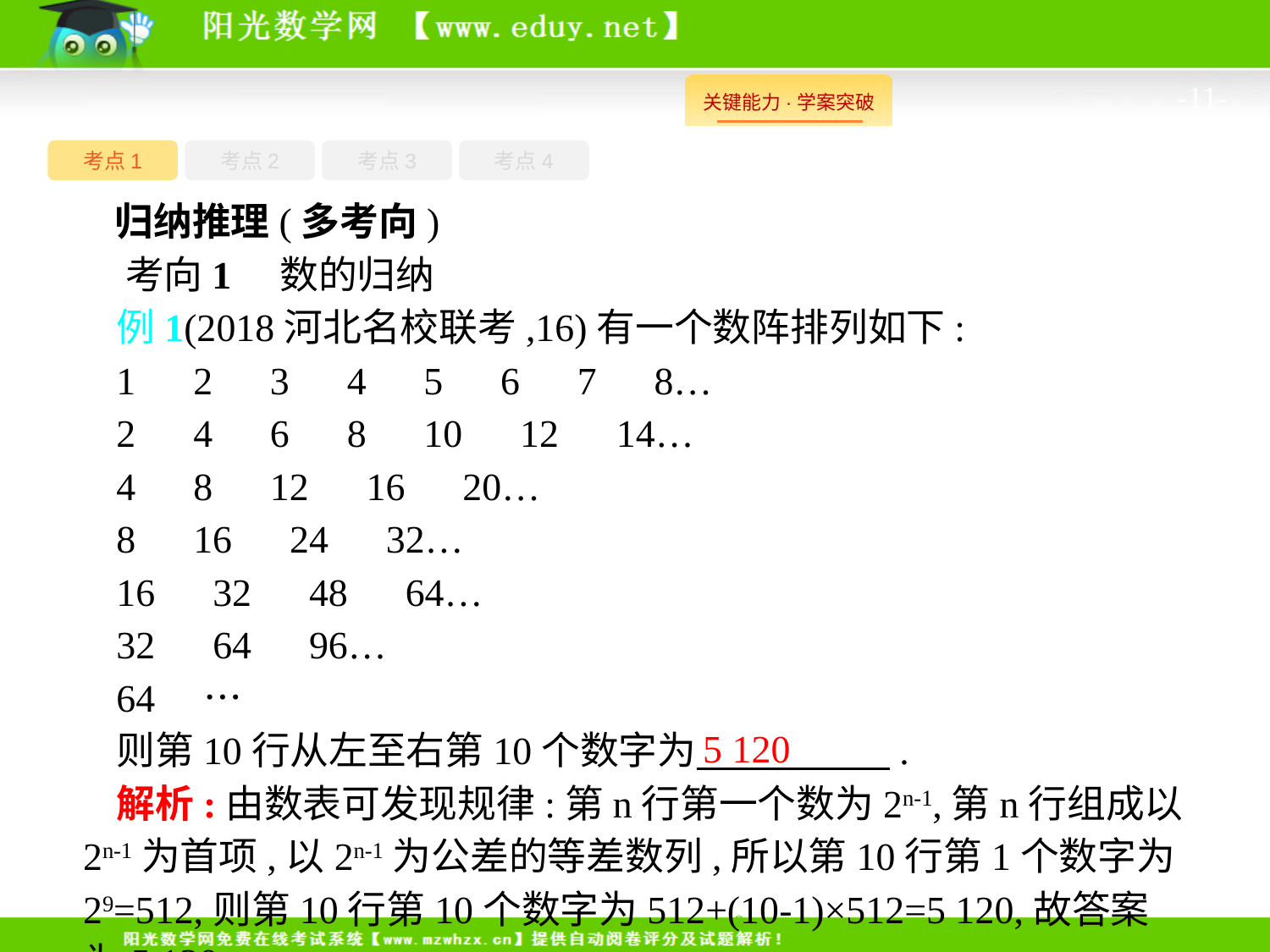

-11-
考点1
考点3
考点4
考点2
归纳推理(多考向)
考向1　数的归纳
例1(2018河北名校联考,16)有一个数阵排列如下:
1　2　3　4　5　6　7　8…
2　4　6　8　10　12　14…
4　8　12　16　20…
8　16　24　32…
16　32　48　64…
32　64　96…
64　…
则第10行从左至右第10个数字为　　　　　.
解析:由数表可发现规律:第n行第一个数为2n-1,第n行组成以2n-1为首项,以2n-1为公差的等差数列,所以第10行第1个数字为29=512,则第10行第10个数字为512+(10-1)×512=5 120,故答案为5 120.
5 120